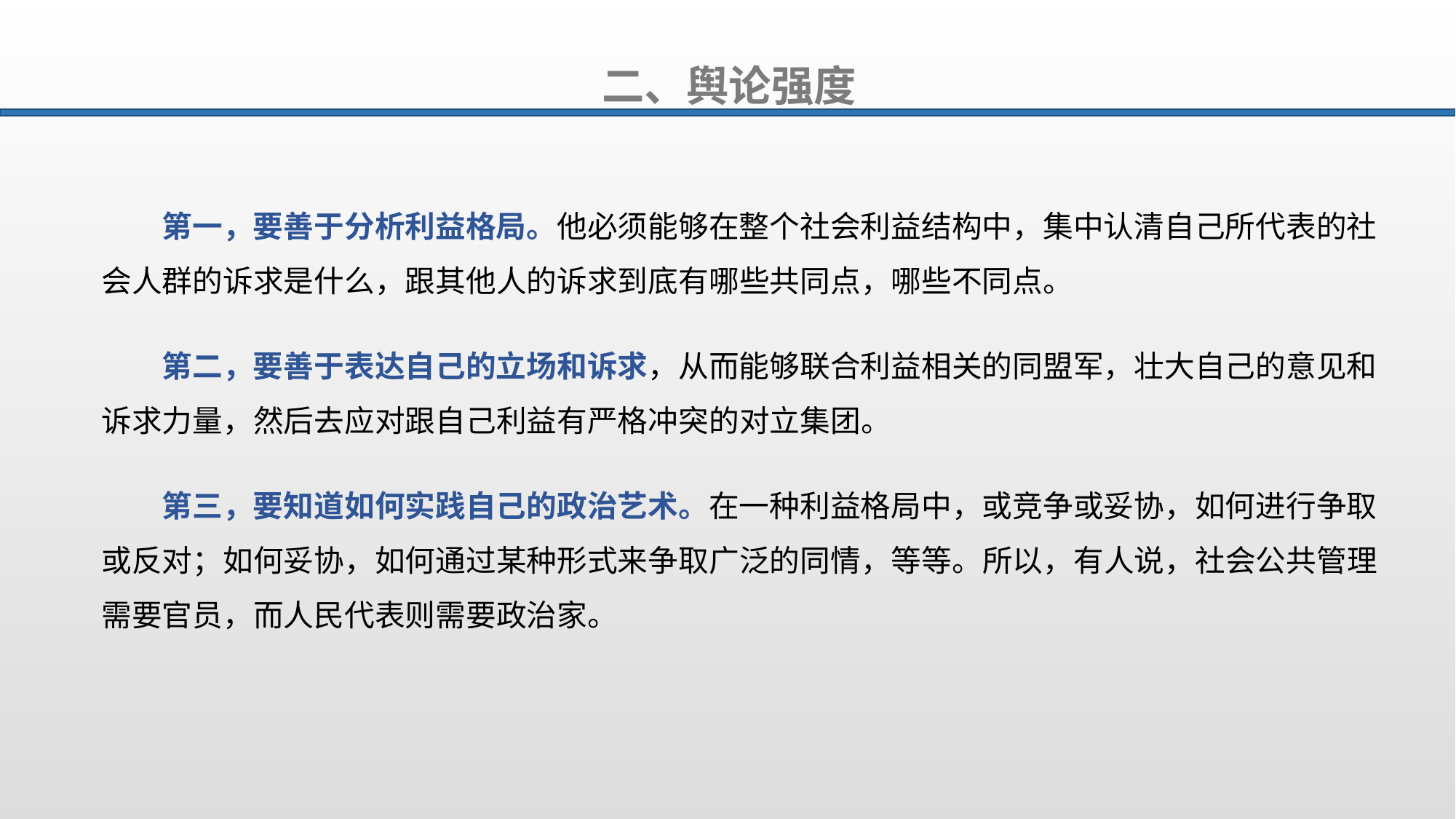

二、舆论强度

第一，要善于分析利益格局。他必须能够在整个社会利益结构中，集中认清自己所代表的社会人群的诉求是什么，跟其他人的诉求到底有哪些共同点，哪些不同点。
第二，要善于表达自己的立场和诉求，从而能够联合利益相关的同盟军，壮大自己的意见和诉求力量，然后去应对跟自己利益有严格冲突的对立集团。
第三，要知道如何实践自己的政治艺术。在一种利益格局中，或竞争或妥协，如何进行争取或反对；如何妥协，如何通过某种形式来争取广泛的同情，等等。所以，有人说，社会公共管理需要官员，而人民代表则需要政治家。